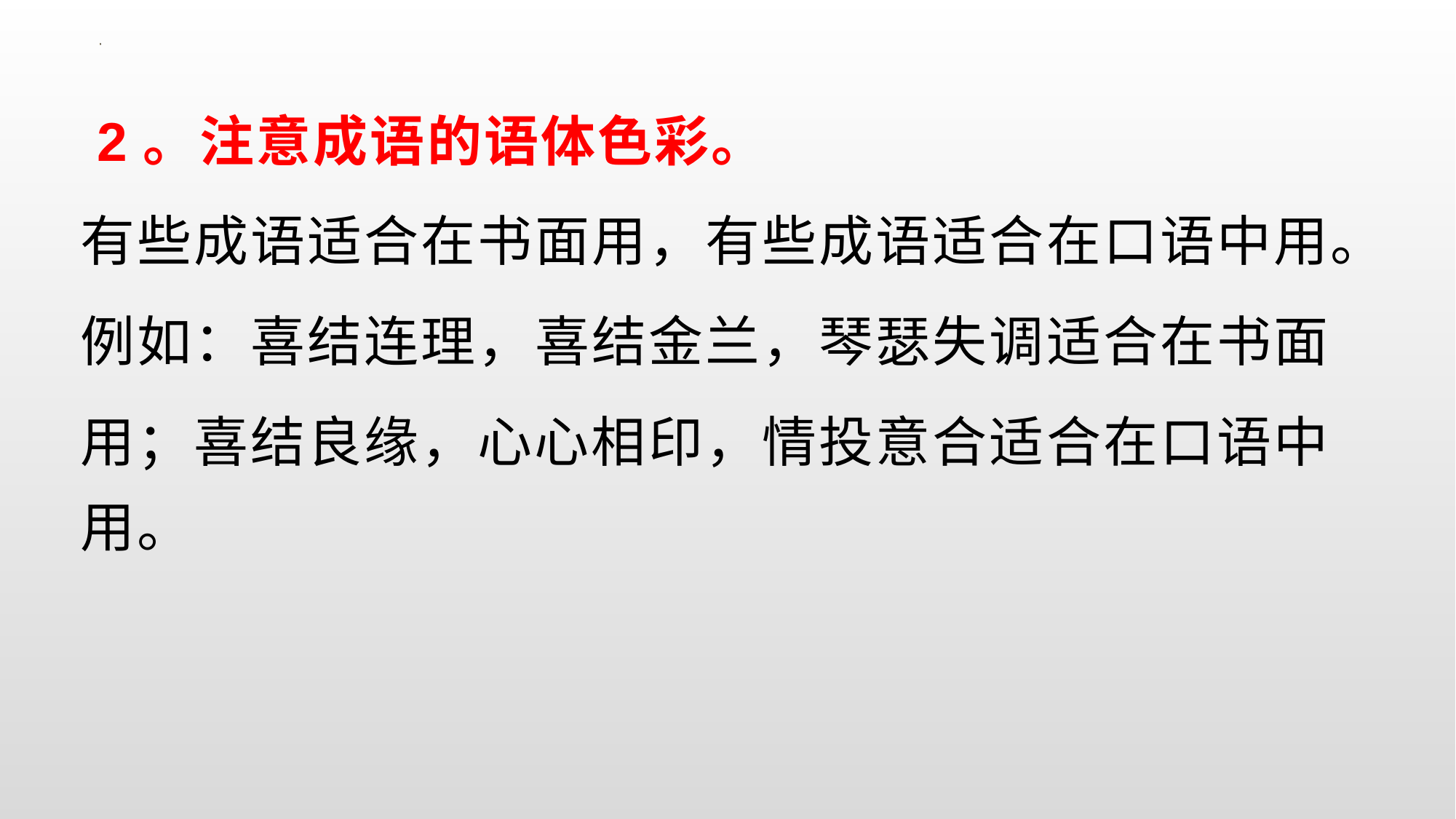

2。注意成语的语体色彩。
有些成语适合在书面用，有些成语适合在口语中用。
例如：喜结连理，喜结金兰，琴瑟失调适合在书面
用；喜结良缘，心心相印，情投意合适合在口语中用。